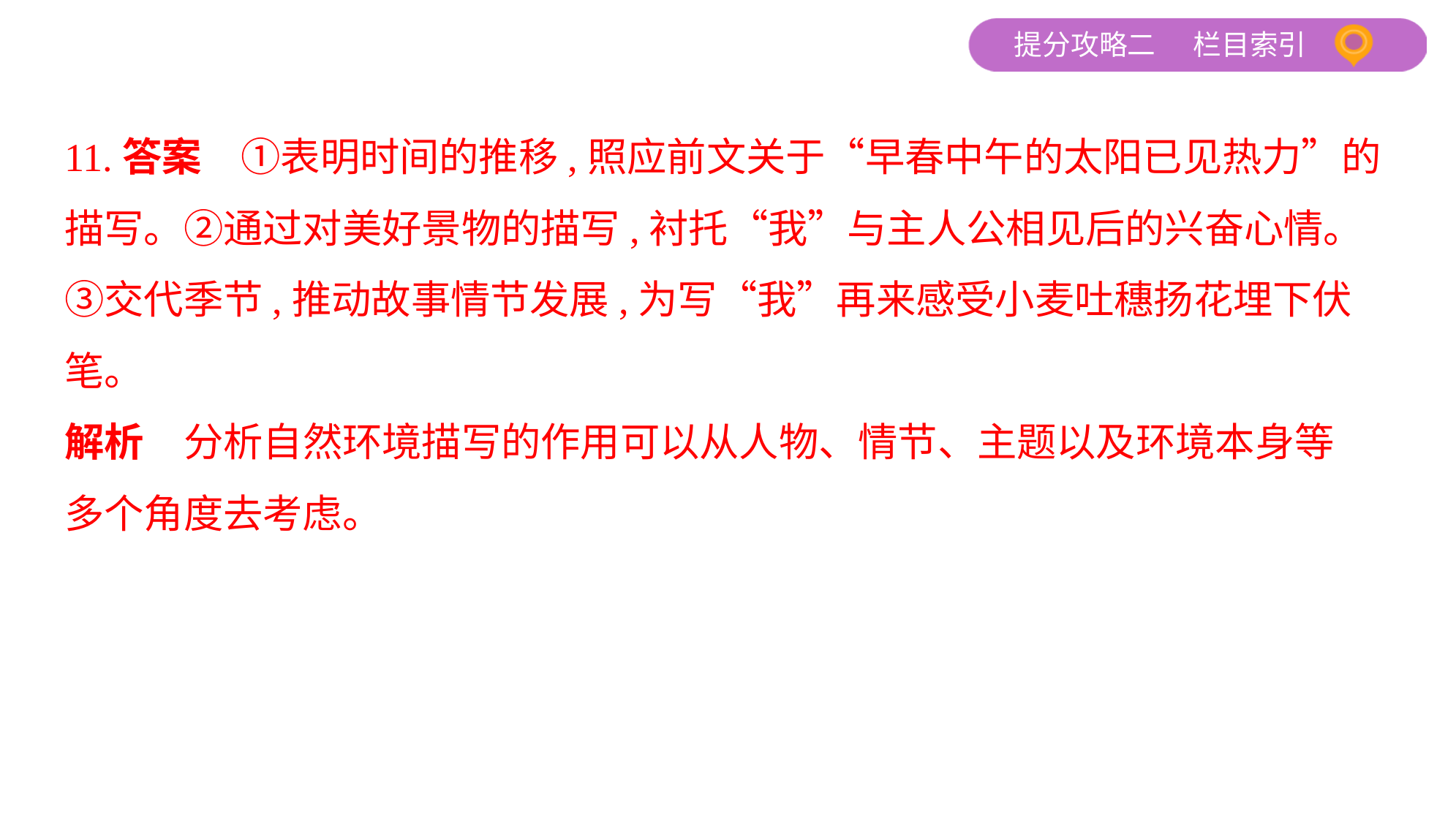

11.答案　①表明时间的推移,照应前文关于“早春中午的太阳已见热力”的
描写。②通过对美好景物的描写,衬托“我”与主人公相见后的兴奋心情。
③交代季节,推动故事情节发展,为写“我”再来感受小麦吐穗扬花埋下伏
笔。
解析　分析自然环境描写的作用可以从人物、情节、主题以及环境本身等
多个角度去考虑。